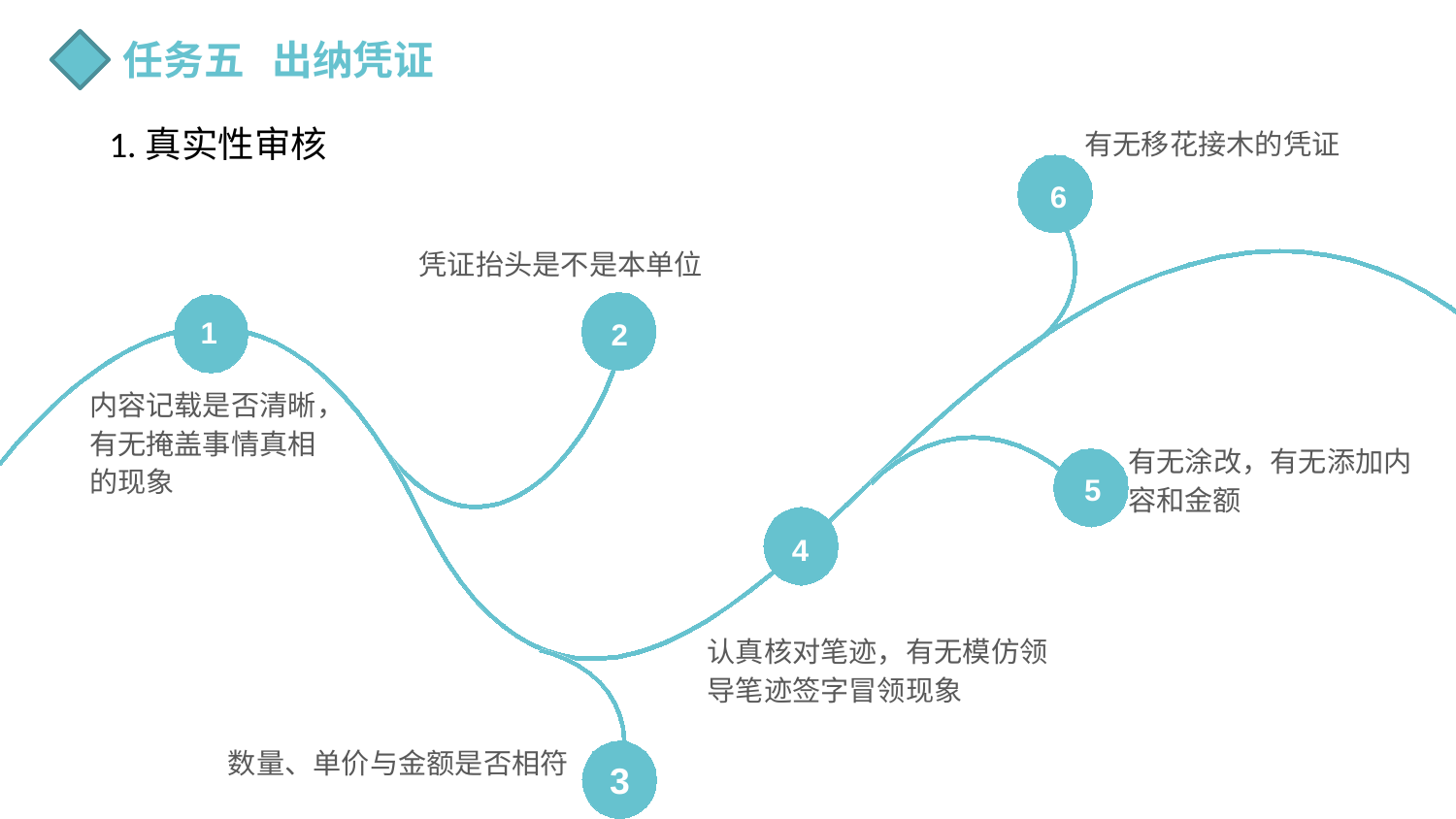

任务五   出纳凭证

1.真实性审核
有无移花接木的凭证

6
凭证抬头是不是本单位

1
2
内容记载是否清晰，有无掩盖事情真相的现象

有无涂改，有无添加内容和金额

5

4
认真核对笔迹，有无模仿领导笔迹签字冒领现象

数量、单价与金额是否相符

3